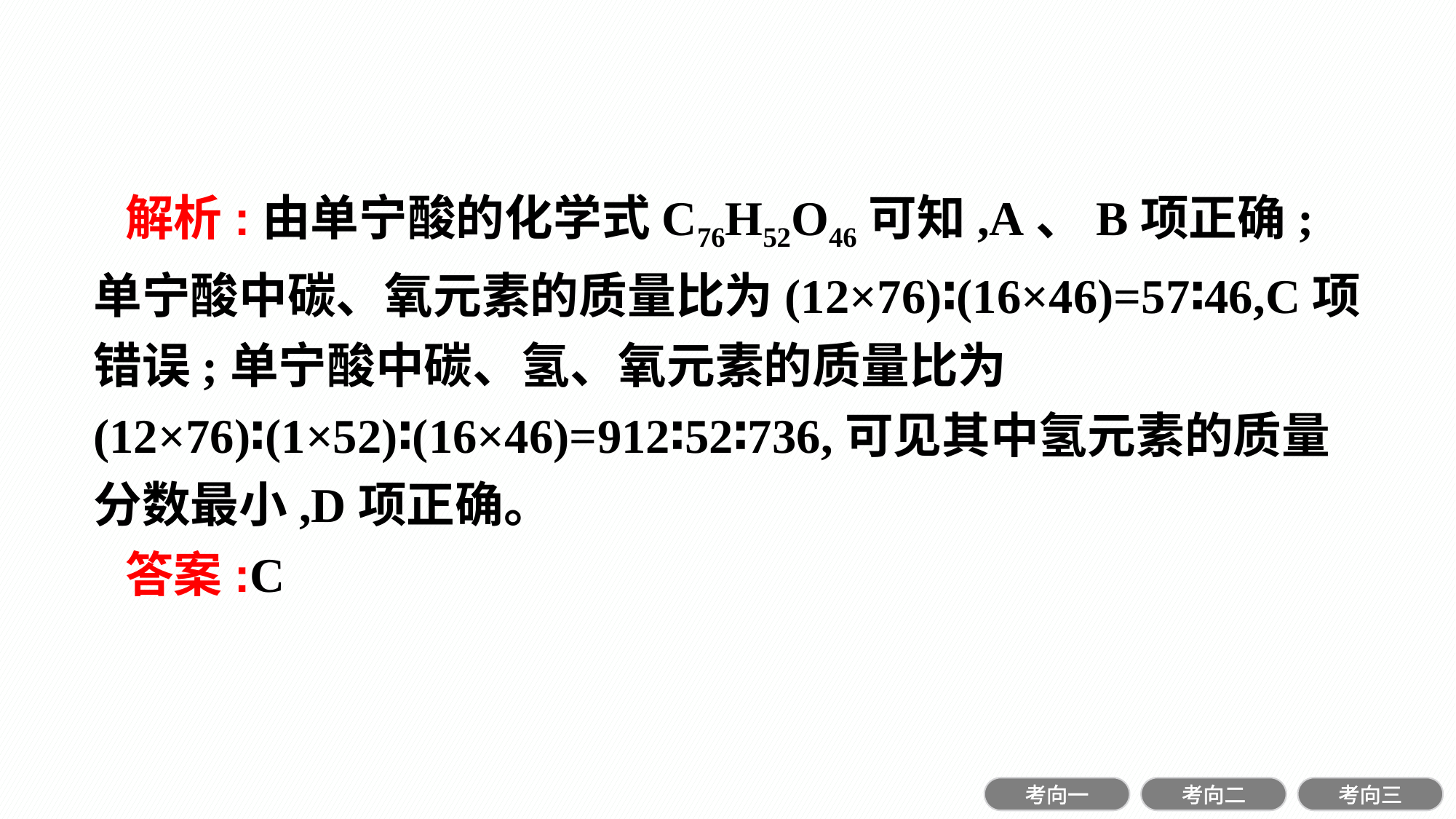

解析:由单宁酸的化学式C76H52O46可知,A、B项正确;单宁酸中碳、氧元素的质量比为(12×76)∶(16×46)=57∶46,C项错误;单宁酸中碳、氢、氧元素的质量比为(12×76)∶(1×52)∶(16×46)=912∶52∶736,可见其中氢元素的质量分数最小,D项正确。
答案:C